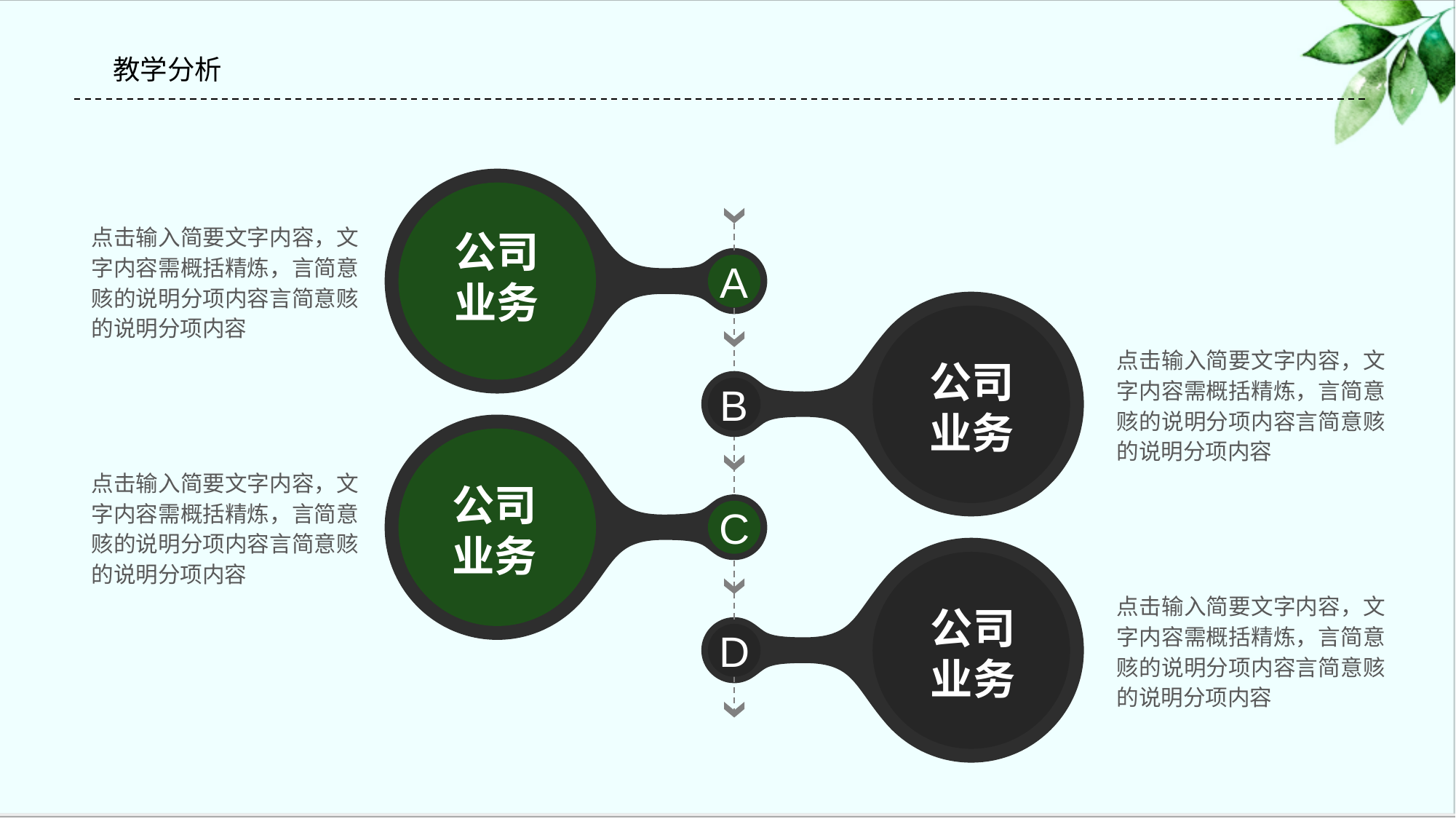

#
教学分析

点击输入简要文字内容，文字内容需概括精炼，言简意赅的说明分项内容言简意赅的说明分项内容
公司业务
A

点击输入简要文字内容，文字内容需概括精炼，言简意赅的说明分项内容言简意赅的说明分项内容
公司业务
B

点击输入简要文字内容，文字内容需概括精炼，言简意赅的说明分项内容言简意赅的说明分项内容
公司业务
C

点击输入简要文字内容，文字内容需概括精炼，言简意赅的说明分项内容言简意赅的说明分项内容
公司业务
D